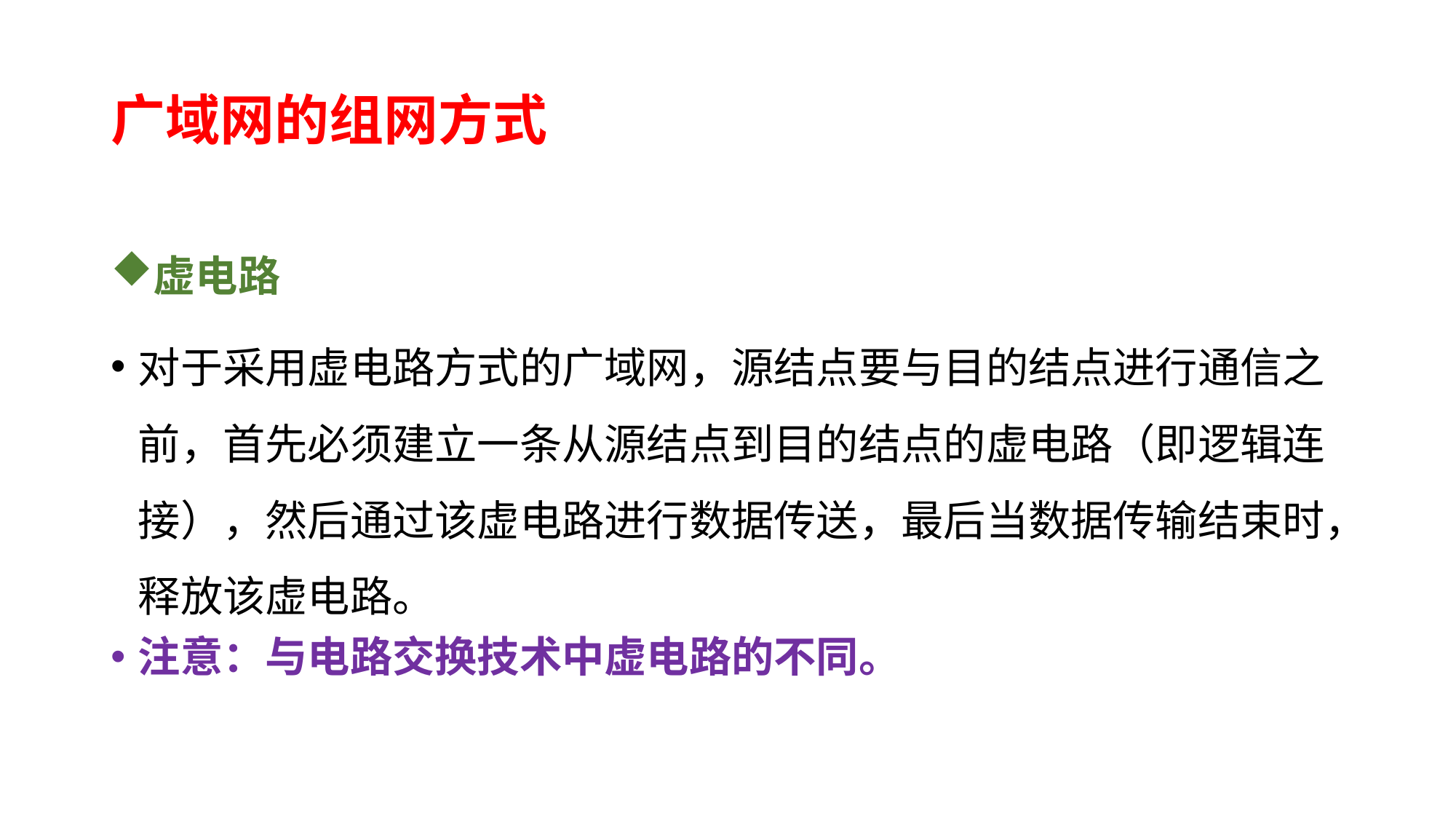

# 广域网的组网方式
虚电路
对于采用虚电路方式的广域网，源结点要与目的结点进行通信之前，首先必须建立一条从源结点到目的结点的虚电路（即逻辑连接），然后通过该虚电路进行数据传送，最后当数据传输结束时，释放该虚电路。
注意：与电路交换技术中虚电路的不同。